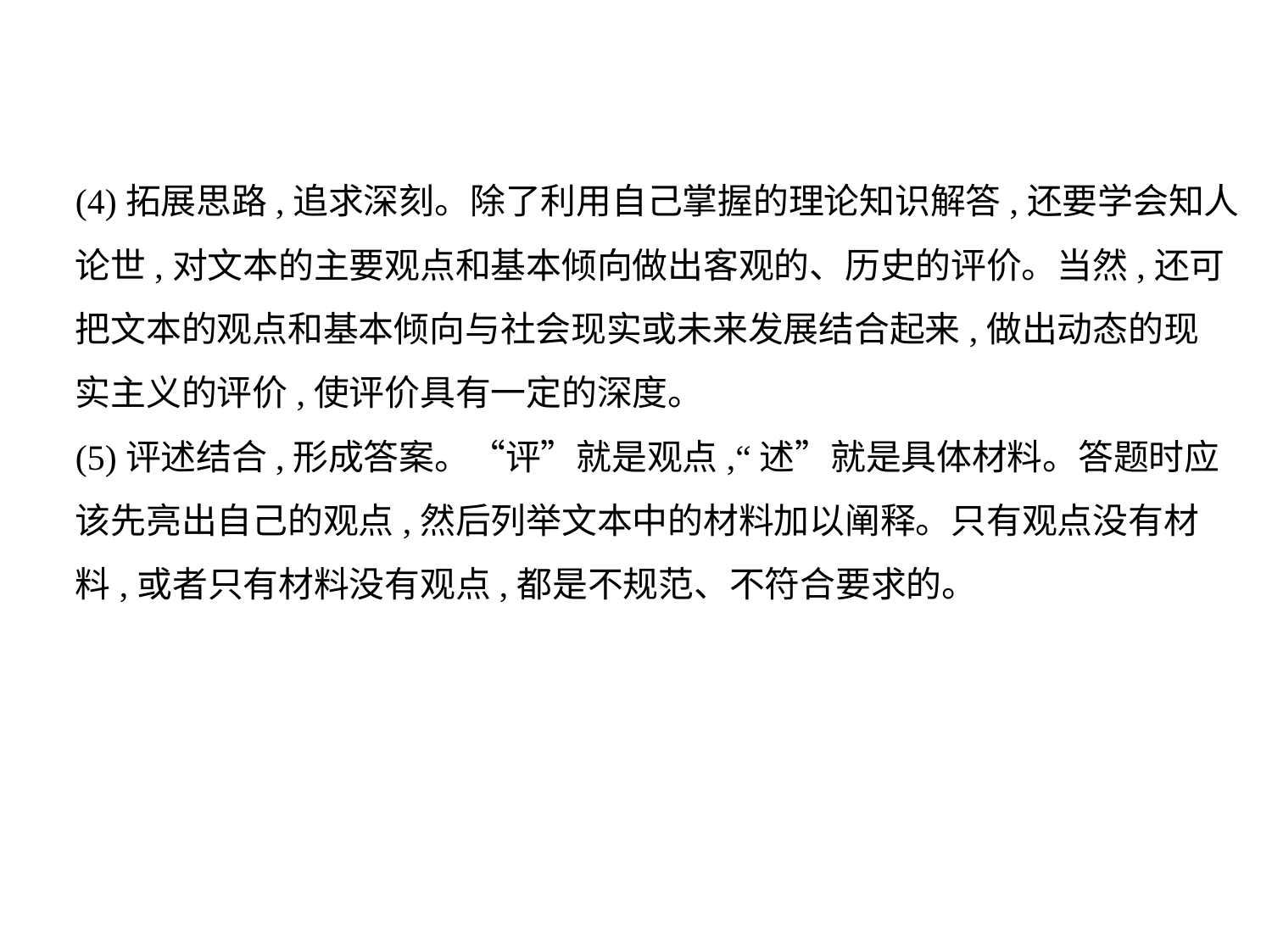

(4)拓展思路,追求深刻。除了利用自己掌握的理论知识解答,还要学会知人
论世,对文本的主要观点和基本倾向做出客观的、历史的评价。当然,还可
把文本的观点和基本倾向与社会现实或未来发展结合起来,做出动态的现
实主义的评价,使评价具有一定的深度。
(5)评述结合,形成答案。“评”就是观点,“述”就是具体材料。答题时应
该先亮出自己的观点,然后列举文本中的材料加以阐释。只有观点没有材
料,或者只有材料没有观点,都是不规范、不符合要求的。